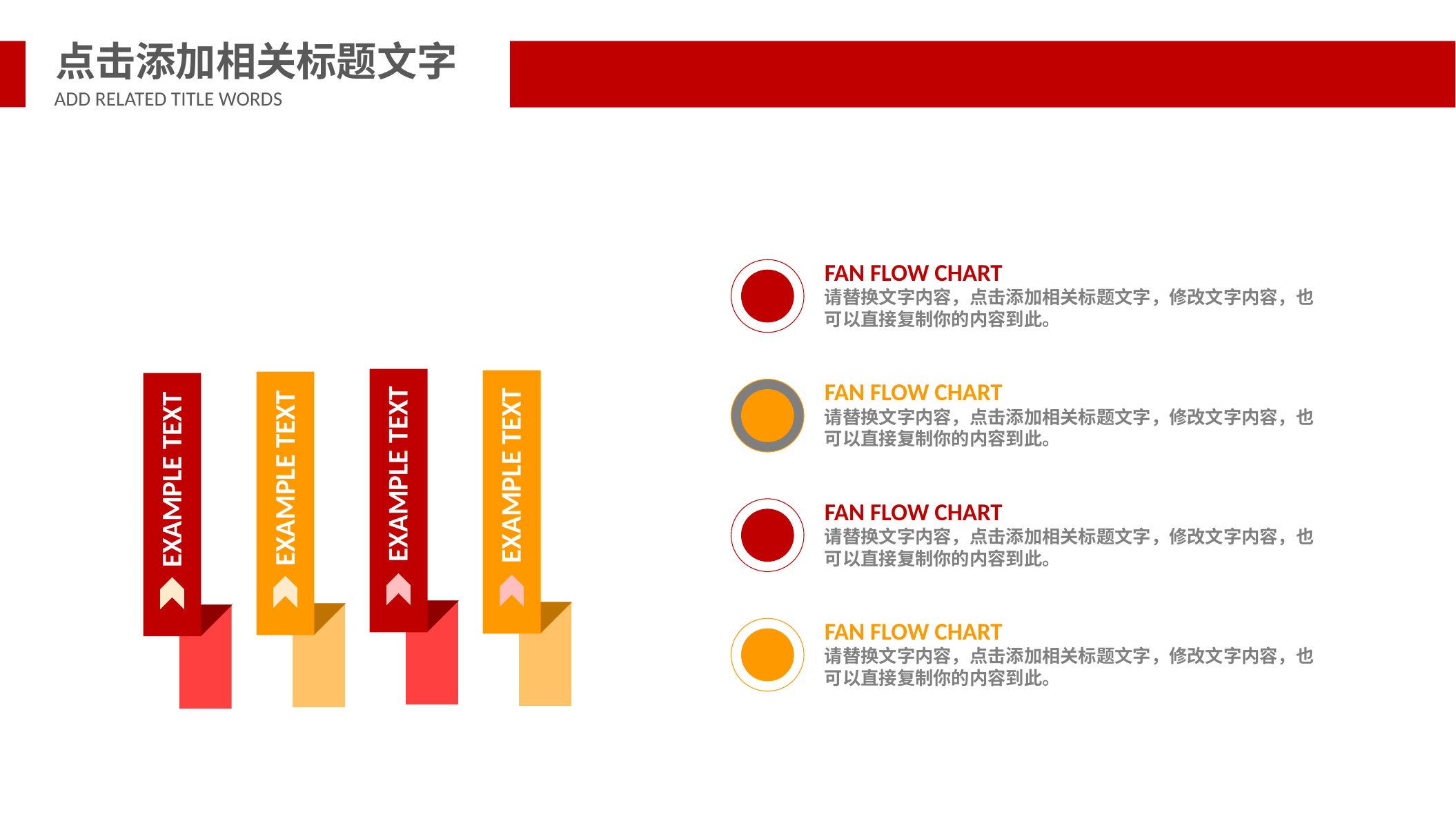

点击添加相关标题文字

ADD RELATED TITLE WORDS
FAN FLOW CHART
请替换文字内容，点击添加相关标题文字，修改文字内容，也可以直接复制你的内容到此。

EXAMPLE TEXT

EXAMPLE TEXT

FAN FLOW CHART
请替换文字内容，点击添加相关标题文字，修改文字内容，也可以直接复制你的内容到此。
EXAMPLE TEXT

EXAMPLE TEXT

FAN FLOW CHART
请替换文字内容，点击添加相关标题文字，修改文字内容，也可以直接复制你的内容到此。

FAN FLOW CHART
请替换文字内容，点击添加相关标题文字，修改文字内容，也可以直接复制你的内容到此。